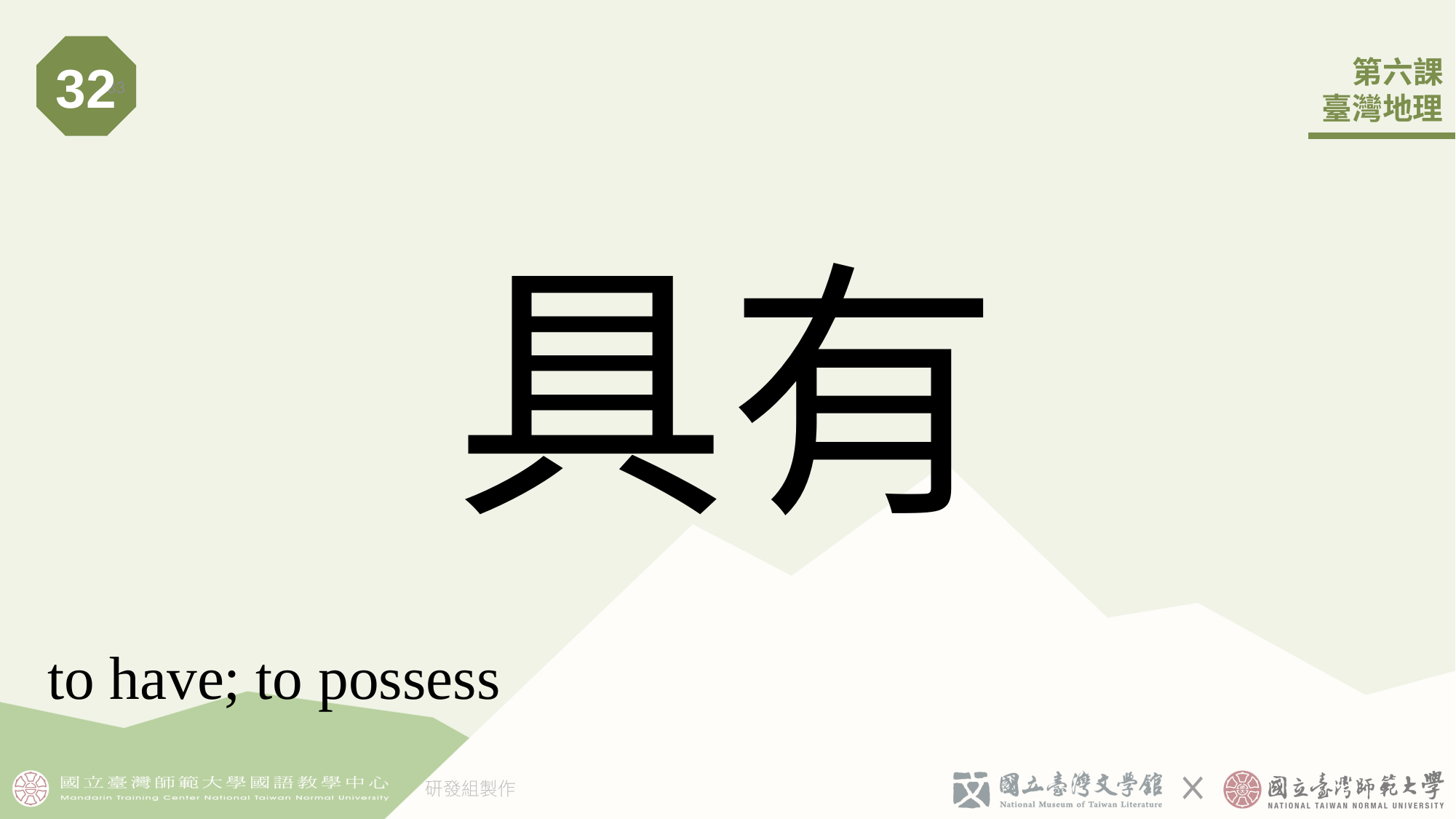

32
33
# 具有
to have; to possess